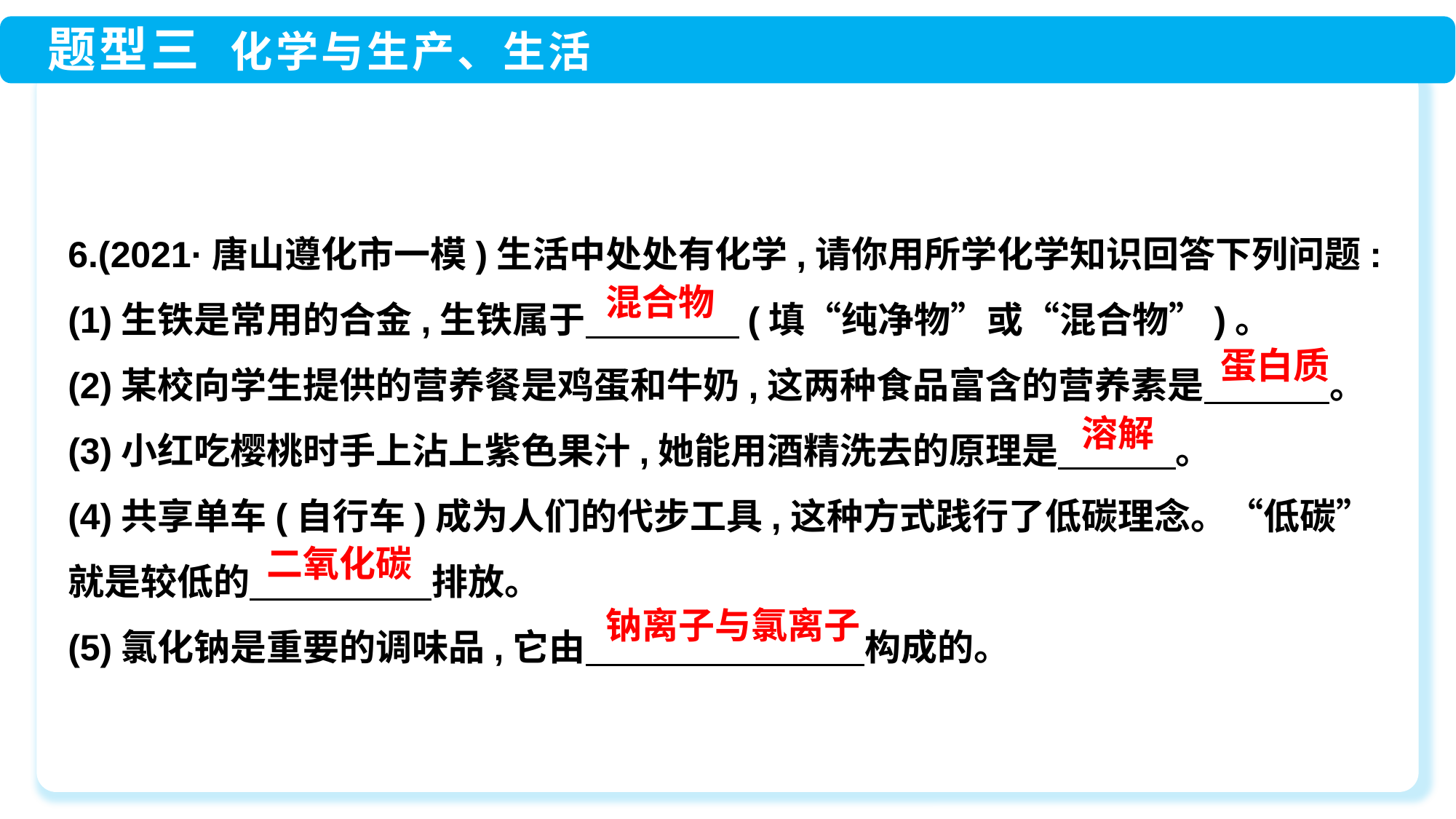

6.(2021·唐山遵化市一模)生活中处处有化学,请你用所学化学知识回答下列问题:
(1)生铁是常用的合金,生铁属于　　　　 (填“纯净物”或“混合物”)。
(2)某校向学生提供的营养餐是鸡蛋和牛奶,这两种食品富含的营养素是　　  　。
(3)小红吃樱桃时手上沾上紫色果汁,她能用酒精洗去的原理是　　　 。
(4)共享单车(自行车)成为人们的代步工具,这种方式践行了低碳理念。“低碳”
就是较低的　　　　　排放。
(5)氯化钠是重要的调味品,它由　　　　　　　   构成的。
混合物
蛋白质
溶解
二氧化碳
钠离子与氯离子